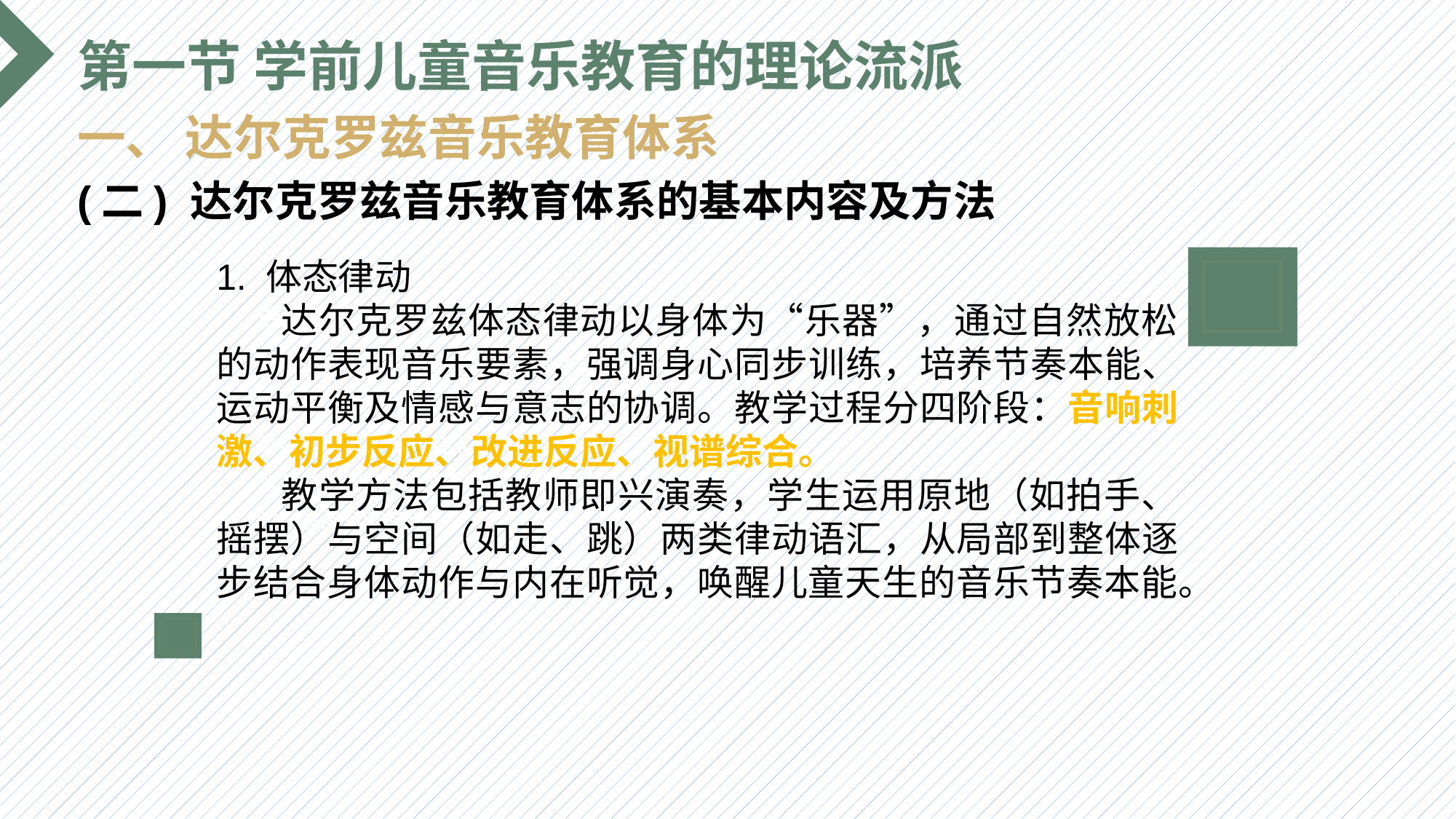

第一节 学前儿童音乐教育的理论流派
一、 达尔克罗兹音乐教育体系
(二) 达尔克罗兹音乐教育体系的基本内容及方法

1. 体态律动
      达尔克罗兹体态律动以身体为“乐器”，通过自然放松的动作表现音乐要素，强调身心同步训练，培养节奏本能、运动平衡及情感与意志的协调。教学过程分四阶段：音响刺激、初步反应、改进反应、视谱综合。
      教学方法包括教师即兴演奏，学生运用原地（如拍手、摇摆）与空间（如走、跳）两类律动语汇，从局部到整体逐步结合身体动作与内在听觉，唤醒儿童天生的音乐节奏本能。

选题背景
输入您的内容，请简要说明，言简意赅即可输入您的内容，请简要说明，言简意赅即可输入您的内容，请简要说明，言简意赅即可输入您的内容，请简要说明，言简意赅即可